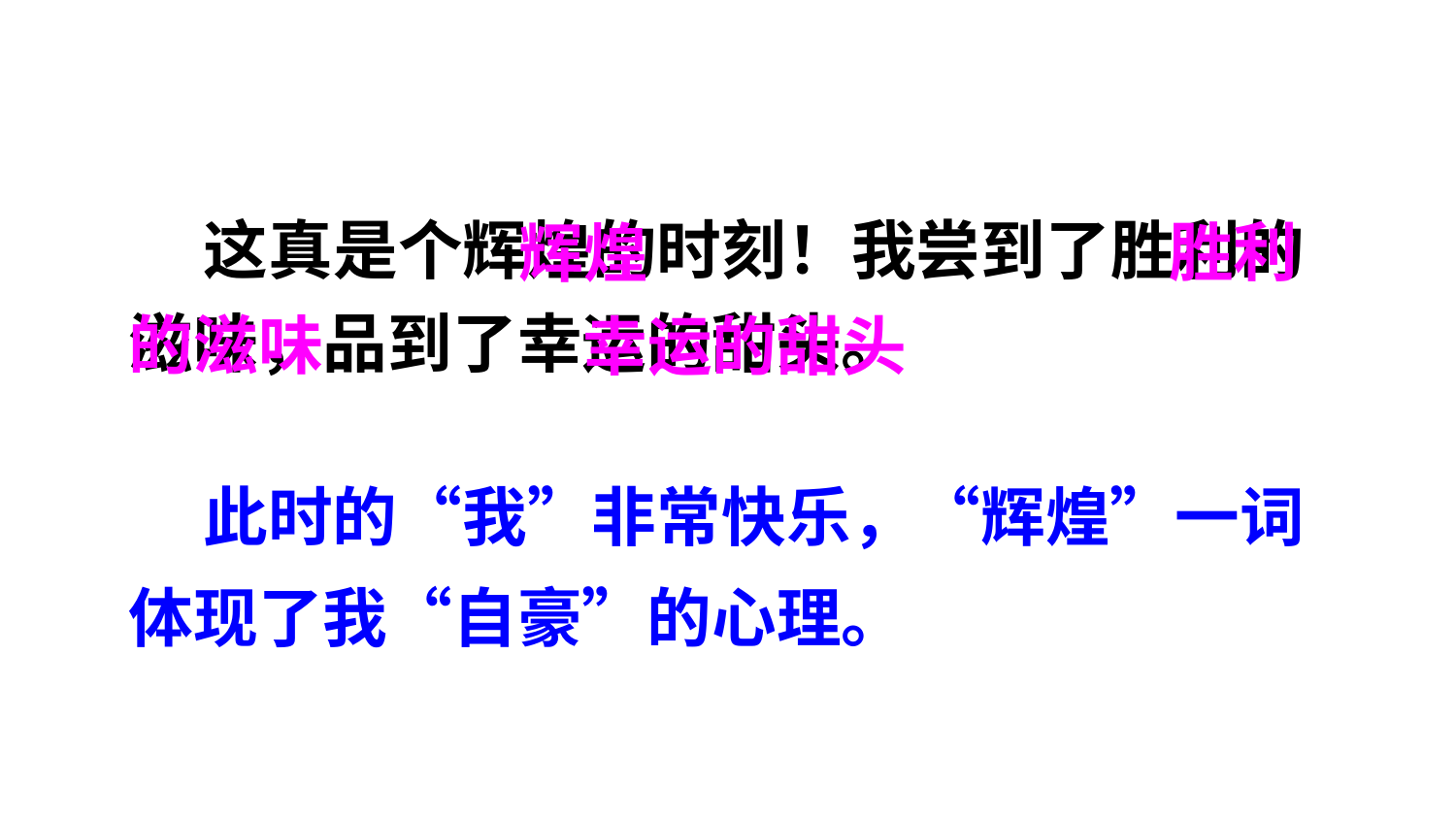

胜利
辉煌
    这真是个辉煌的时刻！我尝到了胜利的滋味，品到了幸运的甜头。
的滋味
幸运的甜头
    此时的“我”非常快乐，“辉煌”一词体现了我“自豪”的心理。